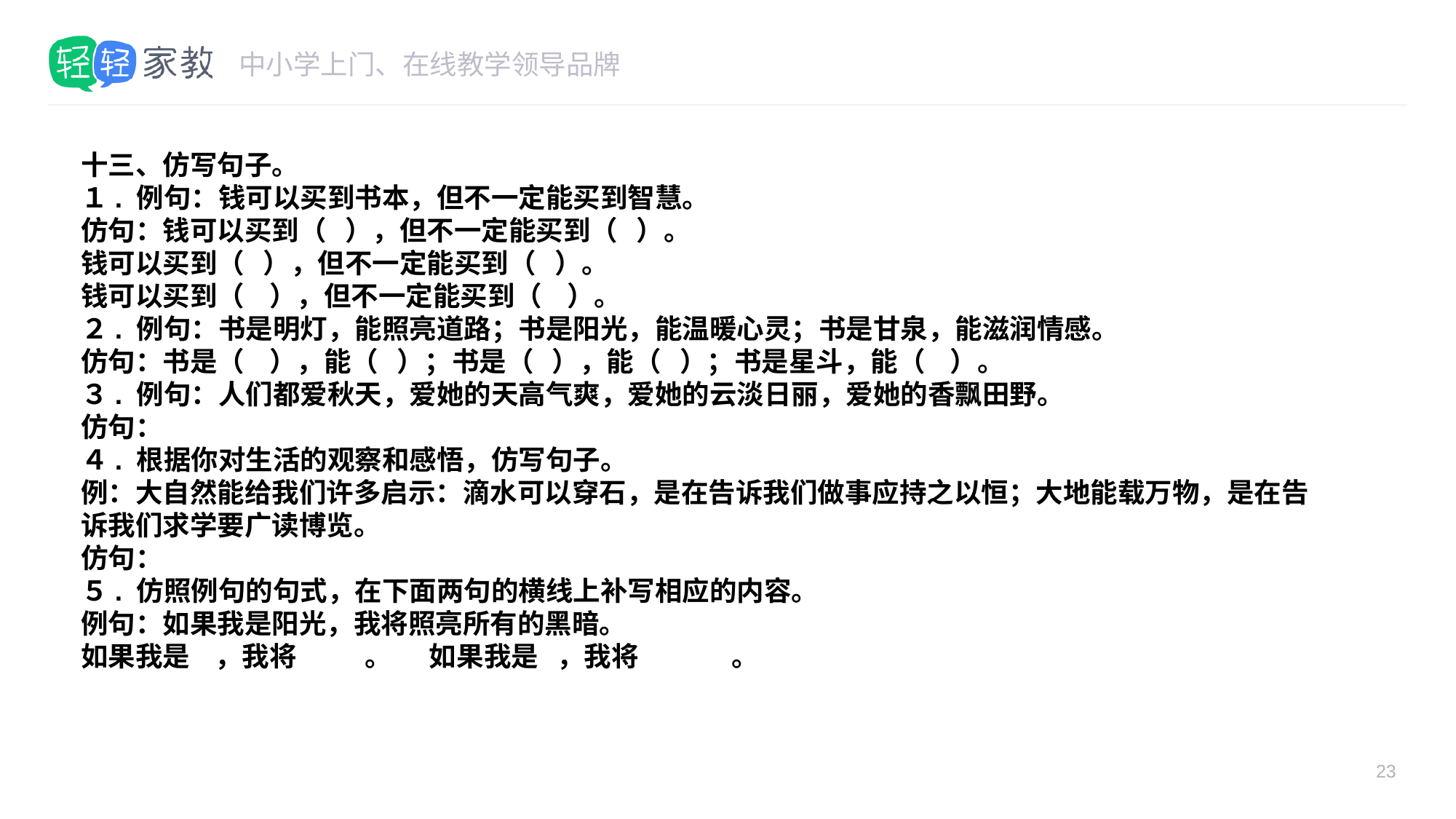

#
十三、仿写句子。
１. 例句：钱可以买到书本，但不一定能买到智慧。
仿句：钱可以买到（   ），但不一定能买到（   ）。
钱可以买到（   ），但不一定能买到（   ）。
钱可以买到（    ），但不一定能买到（    ）。
２. 例句：书是明灯，能照亮道路；书是阳光，能温暖心灵；书是甘泉，能滋润情感。
仿句：书是（    ），能（   ）；书是（   ），能（   ）；书是星斗，能（    ）。
３. 例句：人们都爱秋天，爱她的天高气爽，爱她的云淡日丽，爱她的香飘田野。
仿句：
４. 根据你对生活的观察和感悟，仿写句子。
例：大自然能给我们许多启示：滴水可以穿石，是在告诉我们做事应持之以恒；大地能载万物，是在告诉我们求学要广读博览。
仿句：
５. 仿照例句的句式，在下面两句的横线上补写相应的内容。
例句：如果我是阳光，我将照亮所有的黑暗。
如果我是    ，我将           。      如果我是   ，我将               。

23